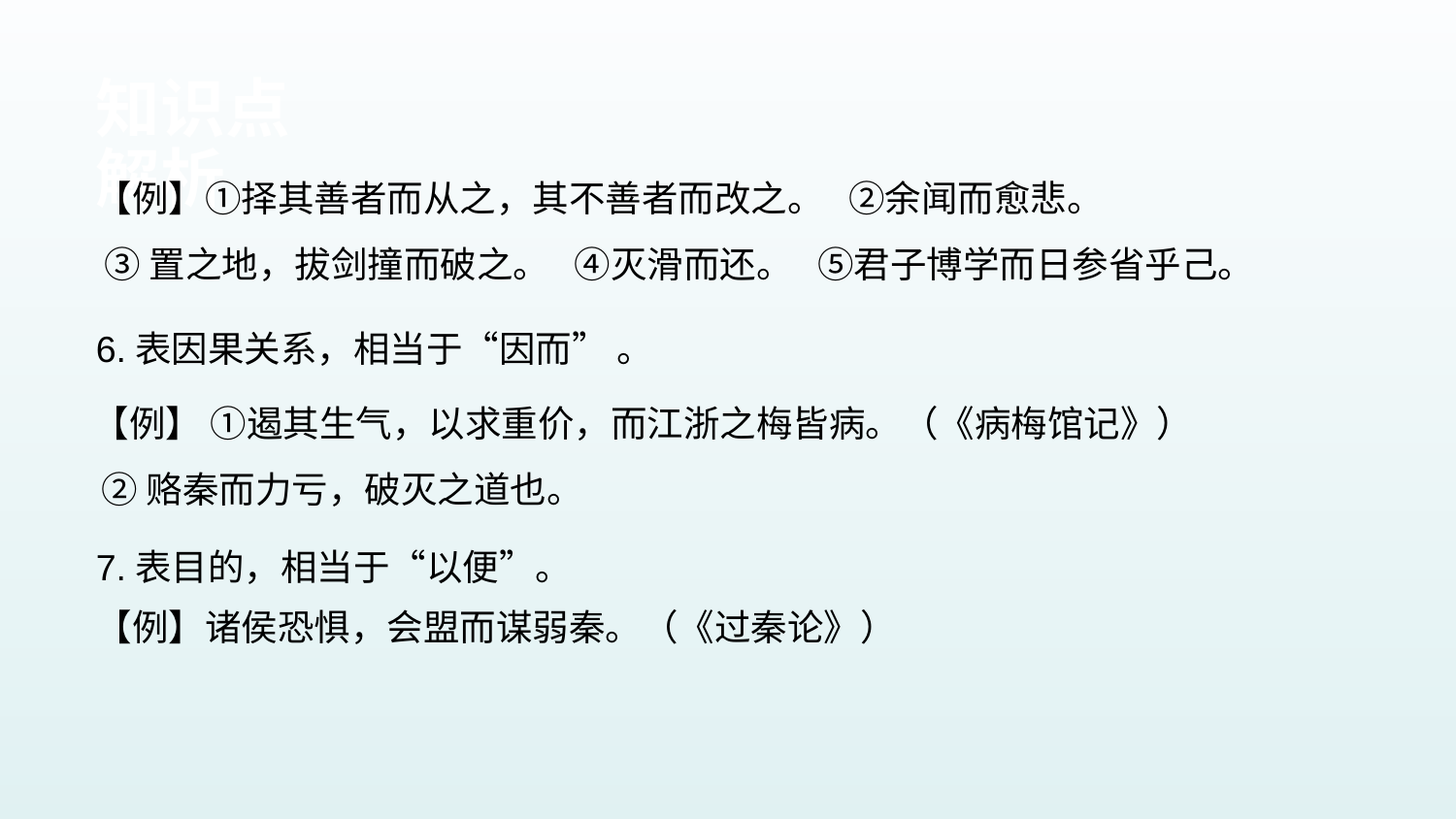

知识点解析
【例】①择其善者而从之，其不善者而改之。   ②余闻而愈悲。
 ③置之地，拔剑撞而破之。   ④灭滑而还。   ⑤君子博学而日参省乎己。
6.表因果关系，相当于“因而” 。

7.表目的，相当于“以便”。

【例】 ①遏其生气，以求重价，而江浙之梅皆病。（《病梅馆记》）
 ②赂秦而力亏，破灭之道也。
【例】诸侯恐惧，会盟而谋弱秦。（《过秦论》）